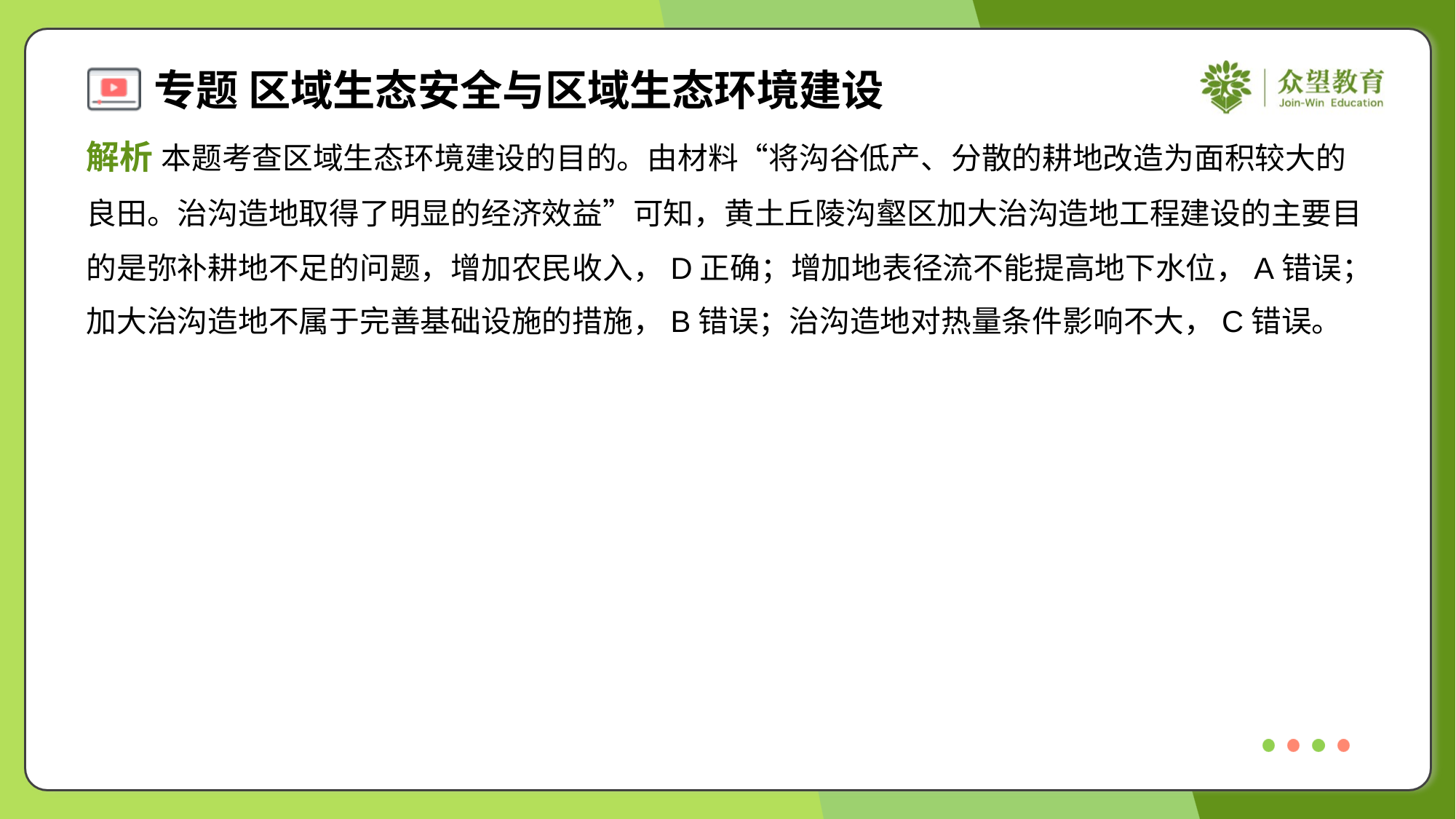

解析 本题考查区域生态环境建设的目的。由材料“将沟谷低产、分散的耕地改造为面积较大的
良田。治沟造地取得了明显的经济效益”可知，黄土丘陵沟壑区加大治沟造地工程建设的主要目
的是弥补耕地不足的问题，增加农民收入，D正确；增加地表径流不能提高地下水位，A错误；
加大治沟造地不属于完善基础设施的措施，B错误；治沟造地对热量条件影响不大，C错误。